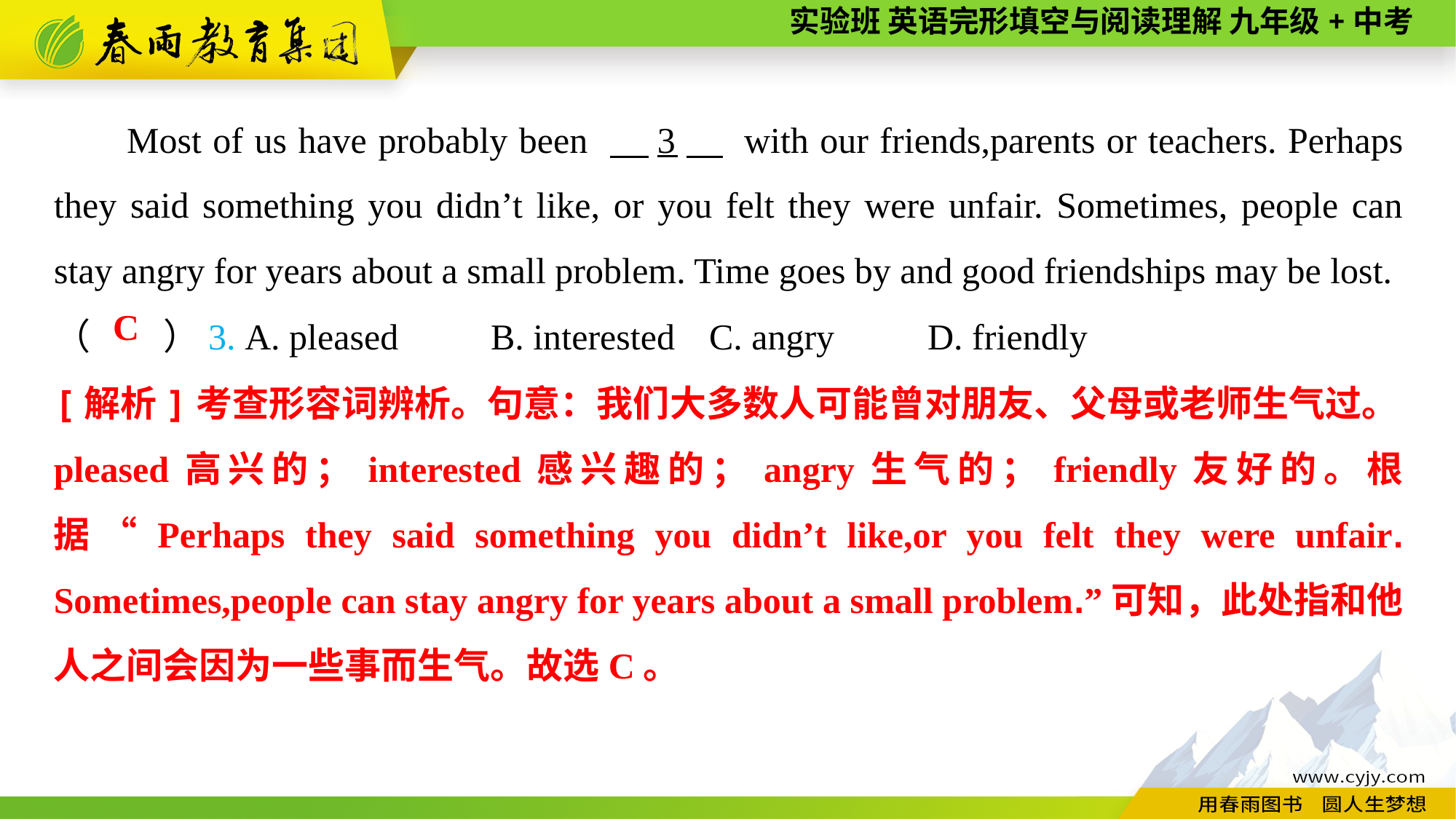

Most of us have probably been 　3　 with our friends,parents or teachers. Perhaps they said something you didn’t like, or you felt they were unfair. Sometimes, people can stay angry for years about a small problem. Time goes by and good friendships may be lost.
（　　）3. A. pleased	B. interested	C. angry	D. friendly
C
[解析]考查形容词辨析。句意：我们大多数人可能曾对朋友、父母或老师生气过。pleased高兴的；interested感兴趣的；angry生气的；friendly友好的。根据“Perhaps they said something you didn’t like,or you felt they were unfair. Sometimes,people can stay angry for years about a small problem.”可知，此处指和他人之间会因为一些事而生气。故选C。